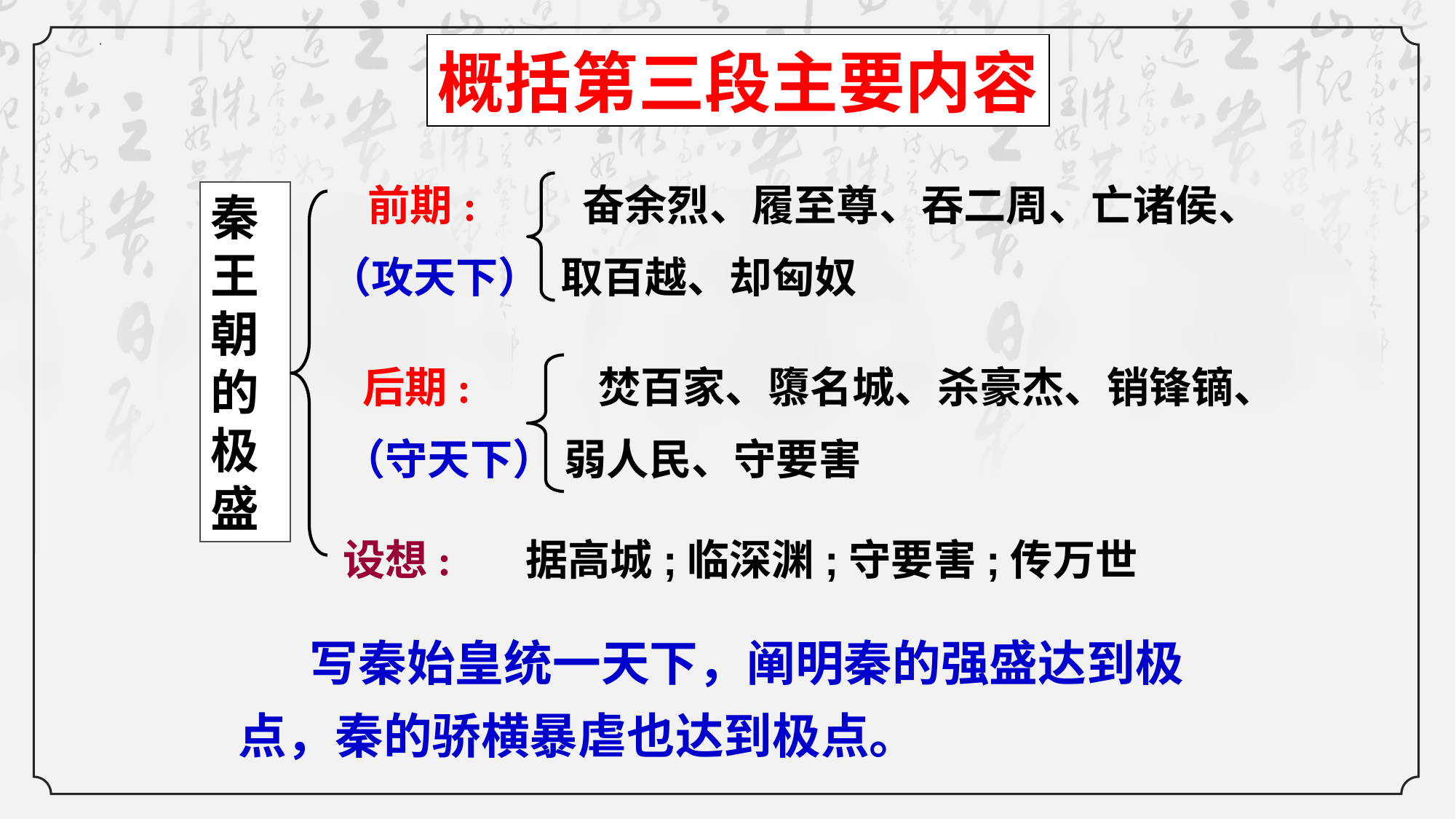

概括第三段主要内容
   前期:         奋余烈、履至尊、吞二周、亡诸侯、
（攻天下）  取百越、却匈奴

秦王朝的极盛

 后期:           焚百家、隳名城、杀豪杰、销锋镝、
（守天下） 弱人民、守要害

设想:      据高城;临深渊;守要害;传万世
　 写秦始皇统一天下，阐明秦的强盛达到极点，秦的骄横暴虐也达到极点。